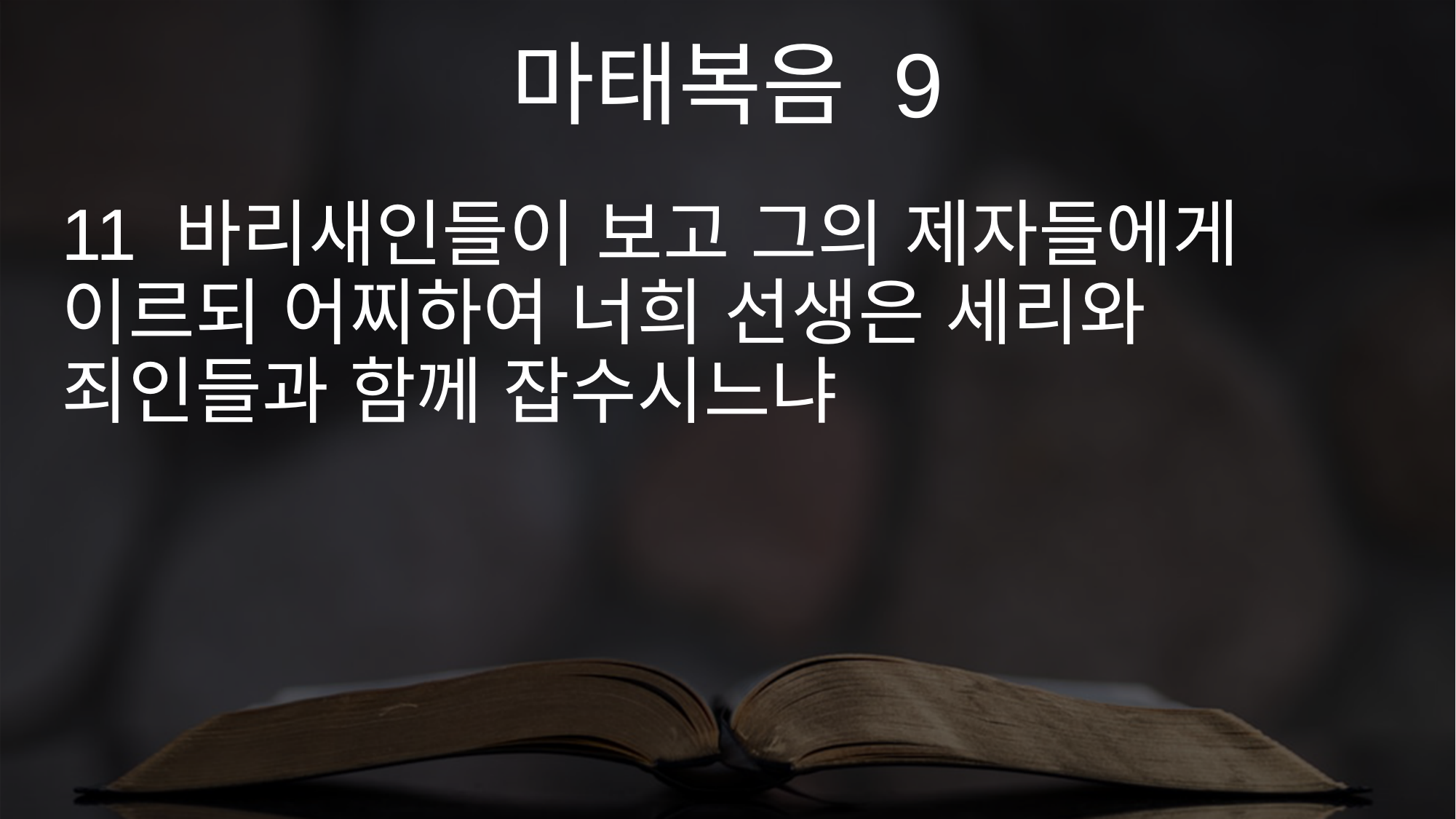

마태복음 9
11 바리새인들이 보고 그의 제자들에게 이르되 어찌하여 너희 선생은 세리와 죄인들과 함께 잡수시느냐